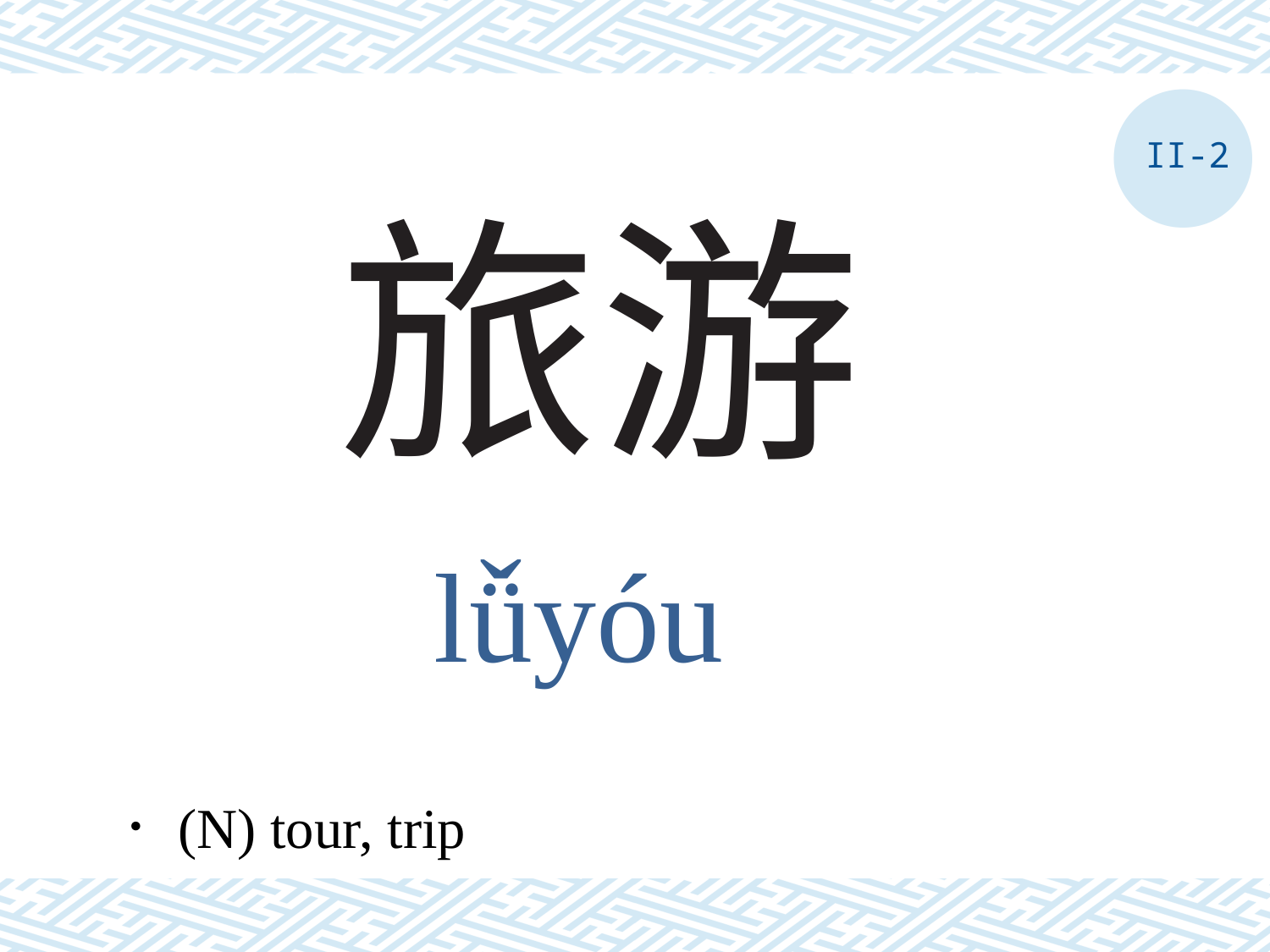

II-2

# 旅游
lǚyóu
．(N) tour, trip